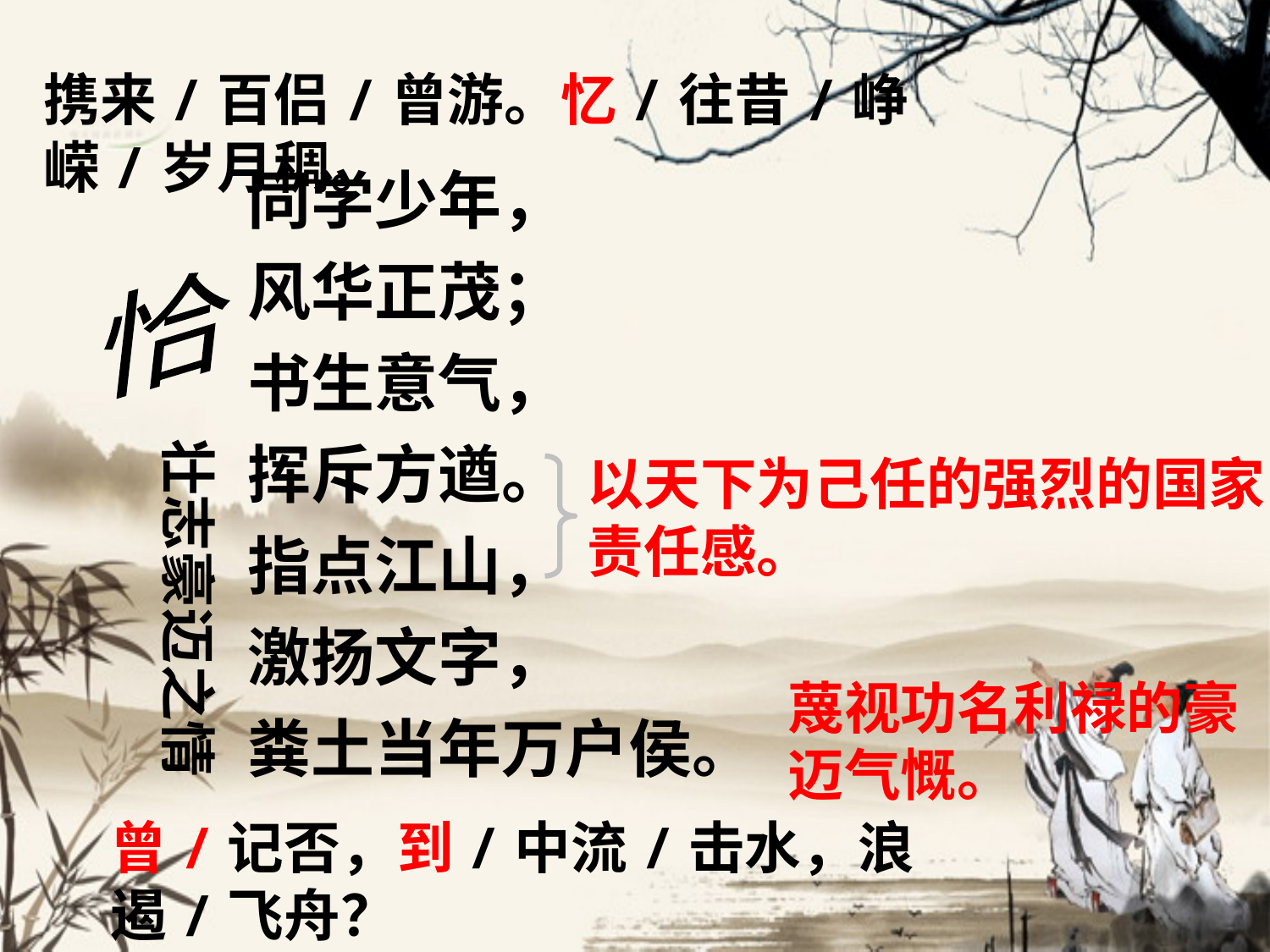

携来/百侣/曾游。忆/往昔/峥嵘/岁月稠。
同学少年，
风华正茂；
书生意气，
挥斥方遒。
指点江山，
激扬文字，
粪土当年万户侯。
恰
壮志豪迈之情
以天下为己任的强烈的国家责任感。

蔑视功名利禄的豪迈气慨。
曾/记否，到/中流/击水，浪遏/飞舟？